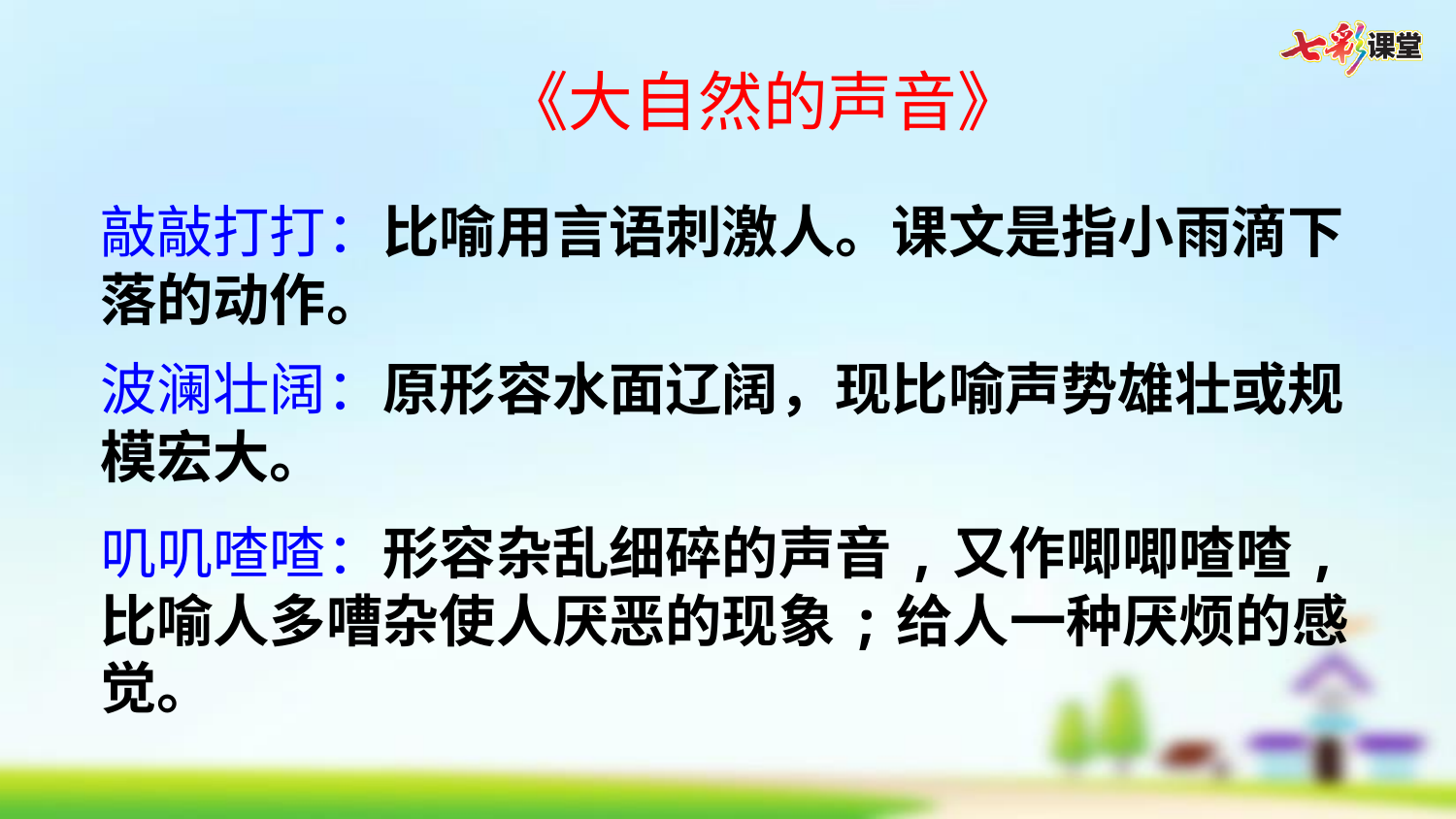

《大自然的声音》
敲敲打打：比喻用言语刺激人。课文是指小雨滴下落的动作。
波澜壮阔：原形容水面辽阔，现比喻声势雄壮或规模宏大。
叽叽喳喳：形容杂乱细碎的声音,又作唧唧喳喳,比喻人多嘈杂使人厌恶的现象;给人一种厌烦的感觉。